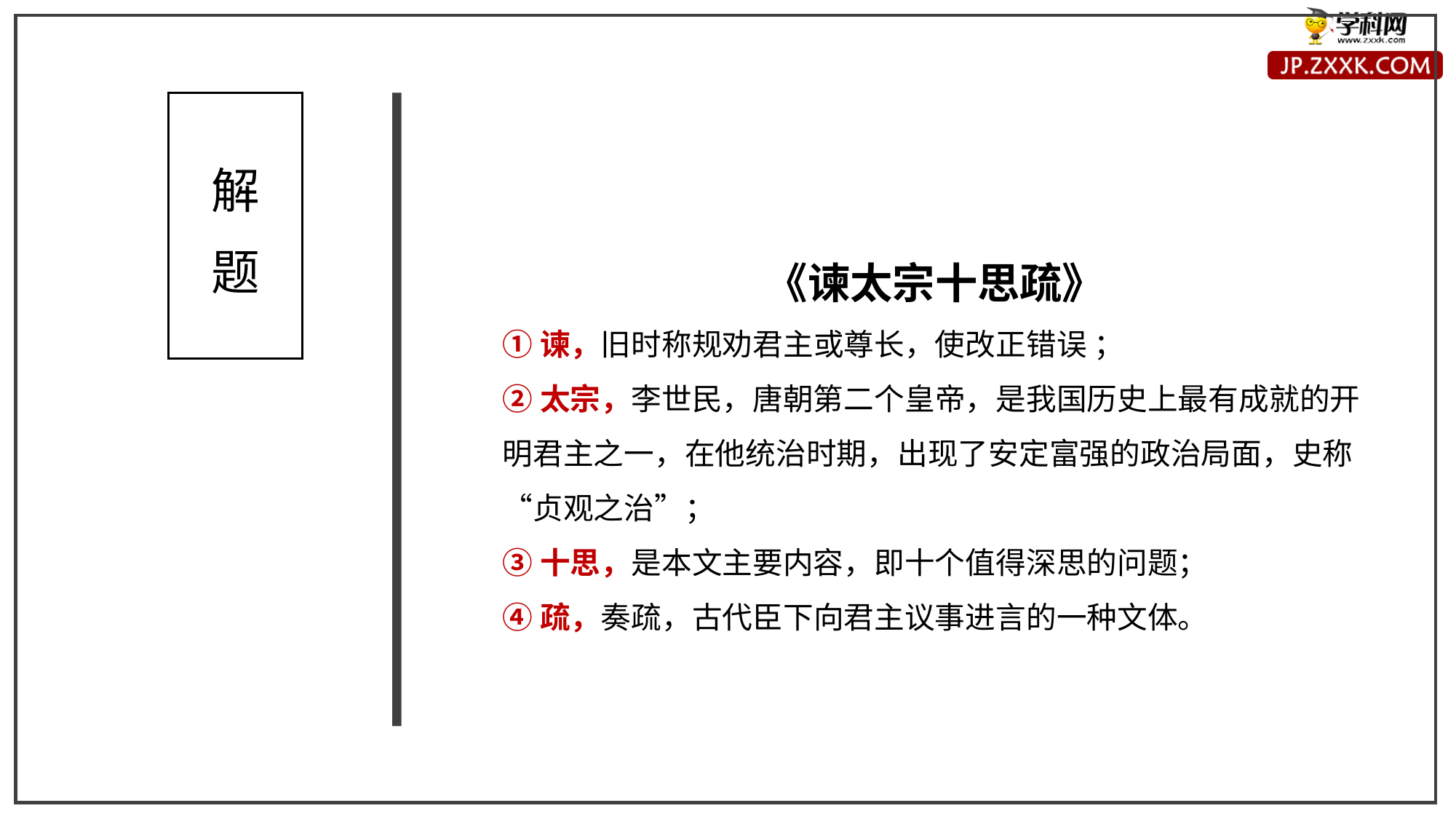

解题
《谏太宗十思疏》
①谏，旧时称规劝君主或尊长，使改正错误 ；
②太宗，李世民，唐朝第二个皇帝，是我国历史上最有成就的开明君主之一，在他统治时期，出现了安定富强的政治局面，史称“贞观之治”；
③十思，是本文主要内容，即十个值得深思的问题；
④疏，奏疏，古代臣下向君主议事进言的一种文体。